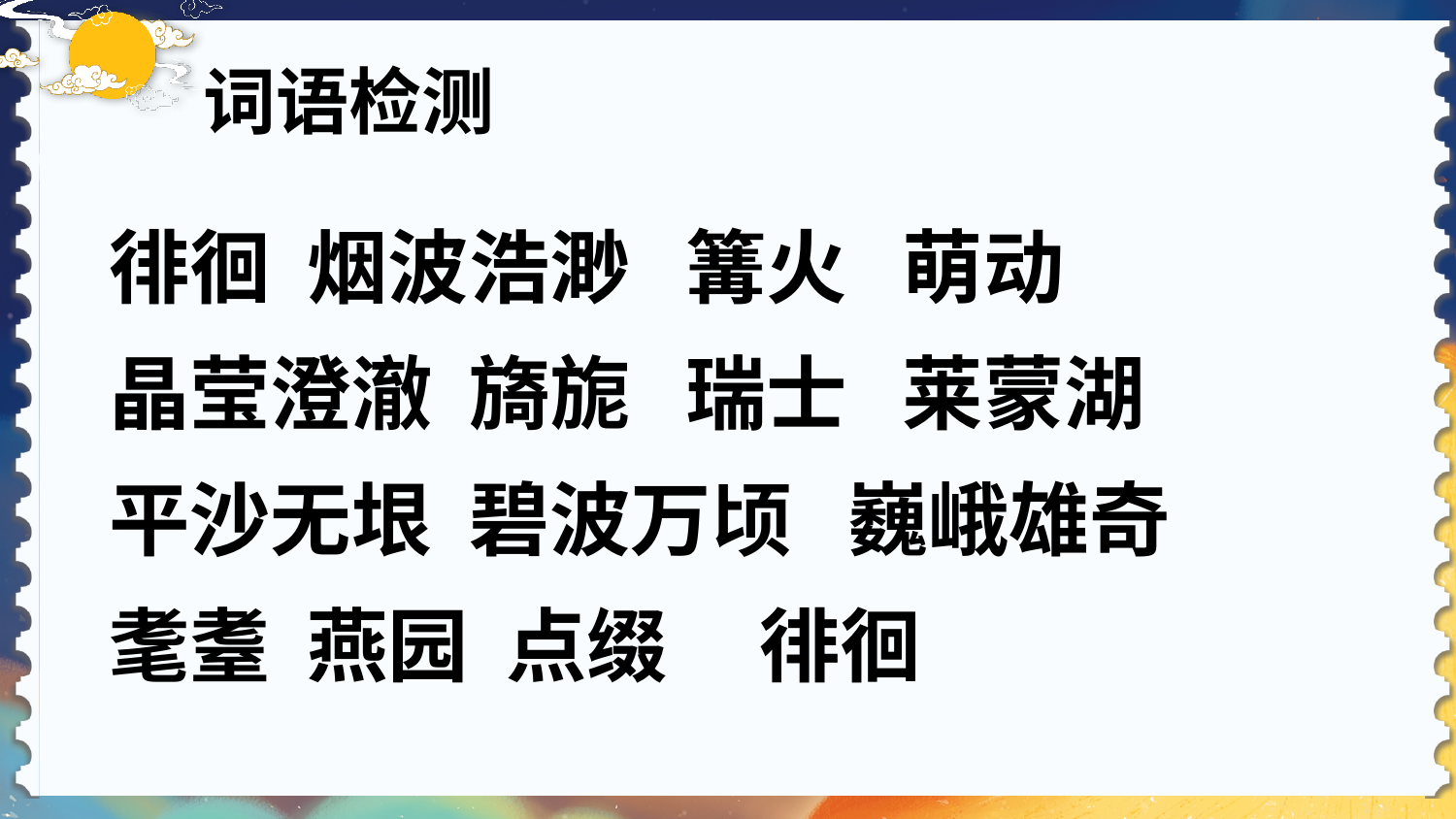

词语检测
徘徊  烟波浩渺   篝火   萌动
晶莹澄澈  旖旎   瑞士   莱蒙湖
平沙无垠  碧波万顷   巍峨雄奇
耄耋  燕园  点缀     徘徊